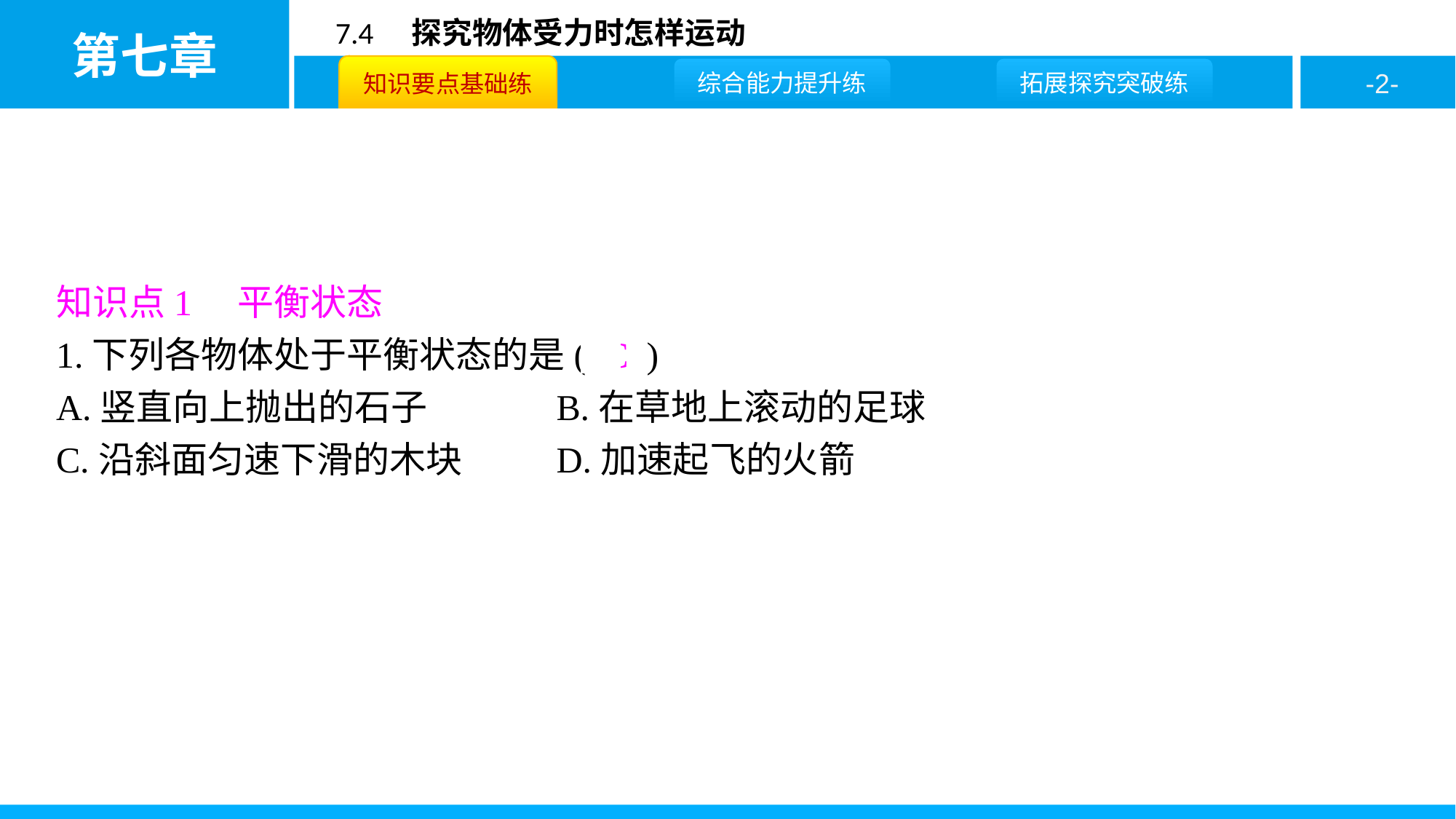

知识点1　平衡状态
1.下列各物体处于平衡状态的是(  C  )
A.竖直向上抛出的石子		B.在草地上滚动的足球
C.沿斜面匀速下滑的木块	D.加速起飞的火箭